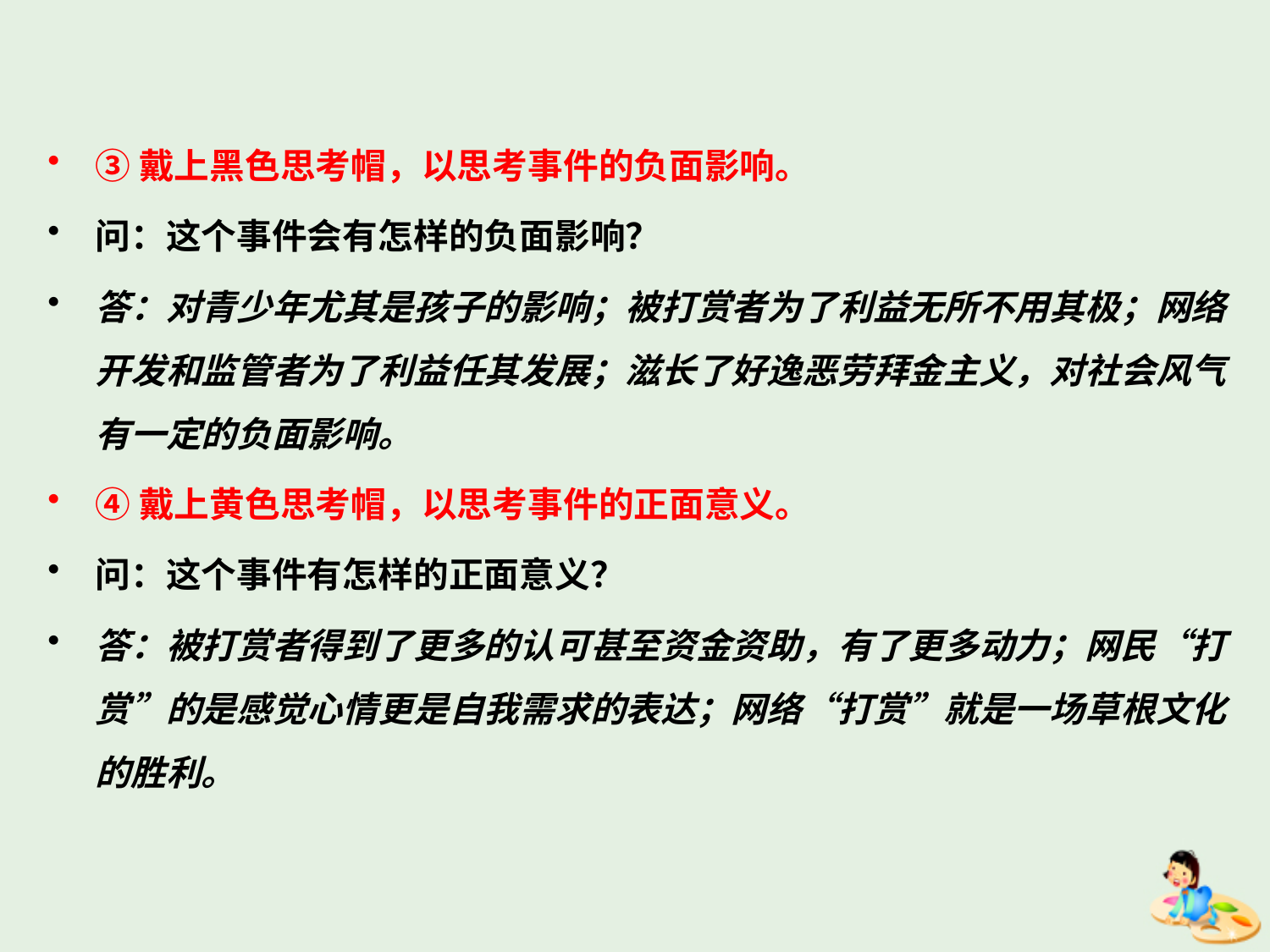

③戴上黑色思考帽，以思考事件的负面影响。
问：这个事件会有怎样的负面影响？
答：对青少年尤其是孩子的影响；被打赏者为了利益无所不用其极；网络开发和监管者为了利益任其发展；滋长了好逸恶劳拜金主义，对社会风气有一定的负面影响。
④戴上黄色思考帽，以思考事件的正面意义。
问：这个事件有怎样的正面意义？
答：被打赏者得到了更多的认可甚至资金资助，有了更多动力；网民“打赏”的是感觉心情更是自我需求的表达；网络“打赏”就是一场草根文化的胜利。